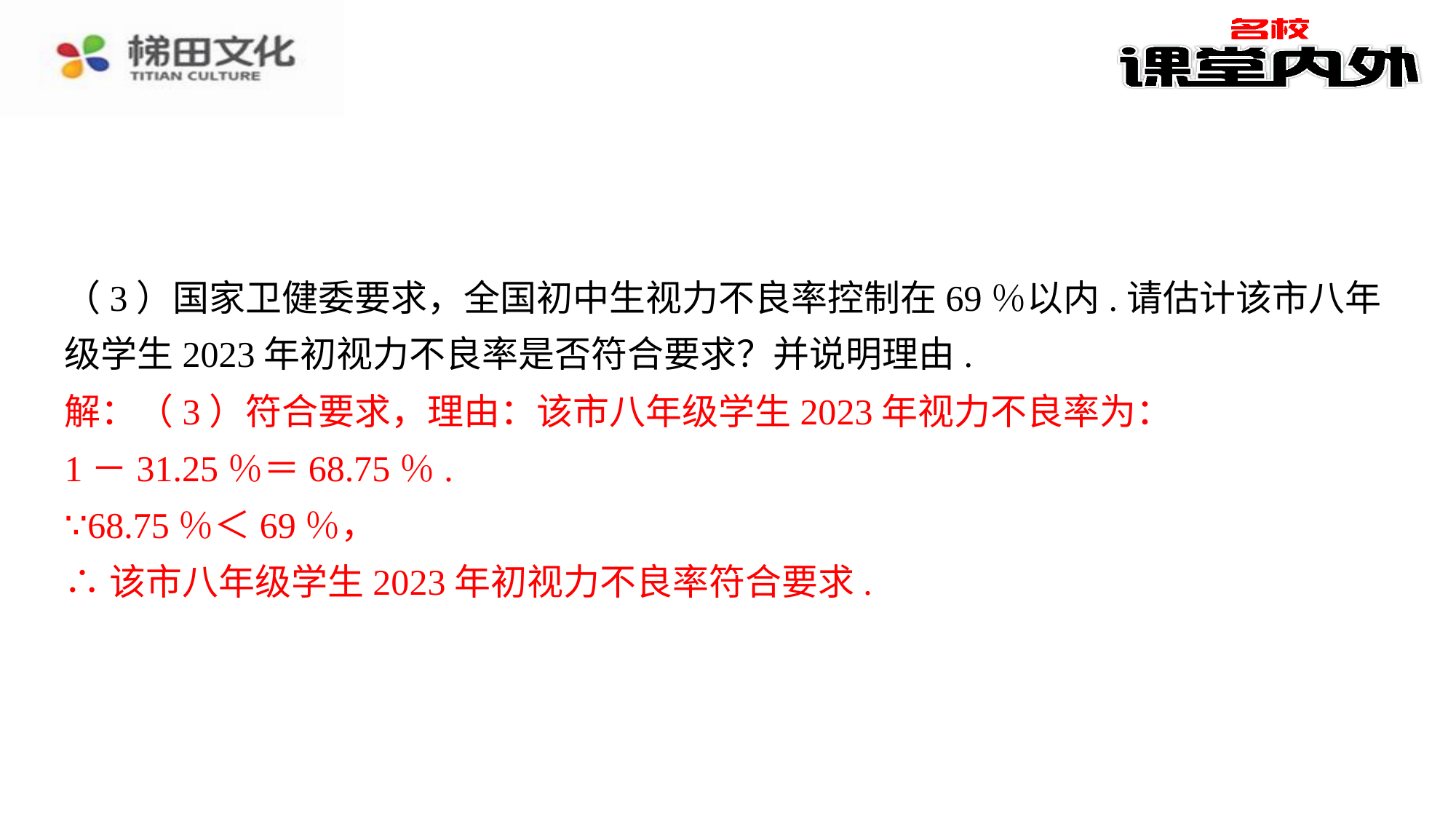

（3）国家卫健委要求，全国初中生视力不良率控制在69％以内.请估计该市八年级学生2023年初视力不良率是否符合要求？并说明理由.
解：（3）符合要求，理由：该市八年级学生2023年视力不良率为：⁠
1－31.25％＝68.75％.⁠
∵68.75％＜69％，⁠
∴该市八年级学生2023年初视力不良率符合要求.⁠
解：（3）符合要求，理由：该市八年级学生2023年视力不良率为：
1－31.25％＝68.75％.
∵68.75％＜69％，
∴该市八年级学生2023年初视力不良率符合要求.